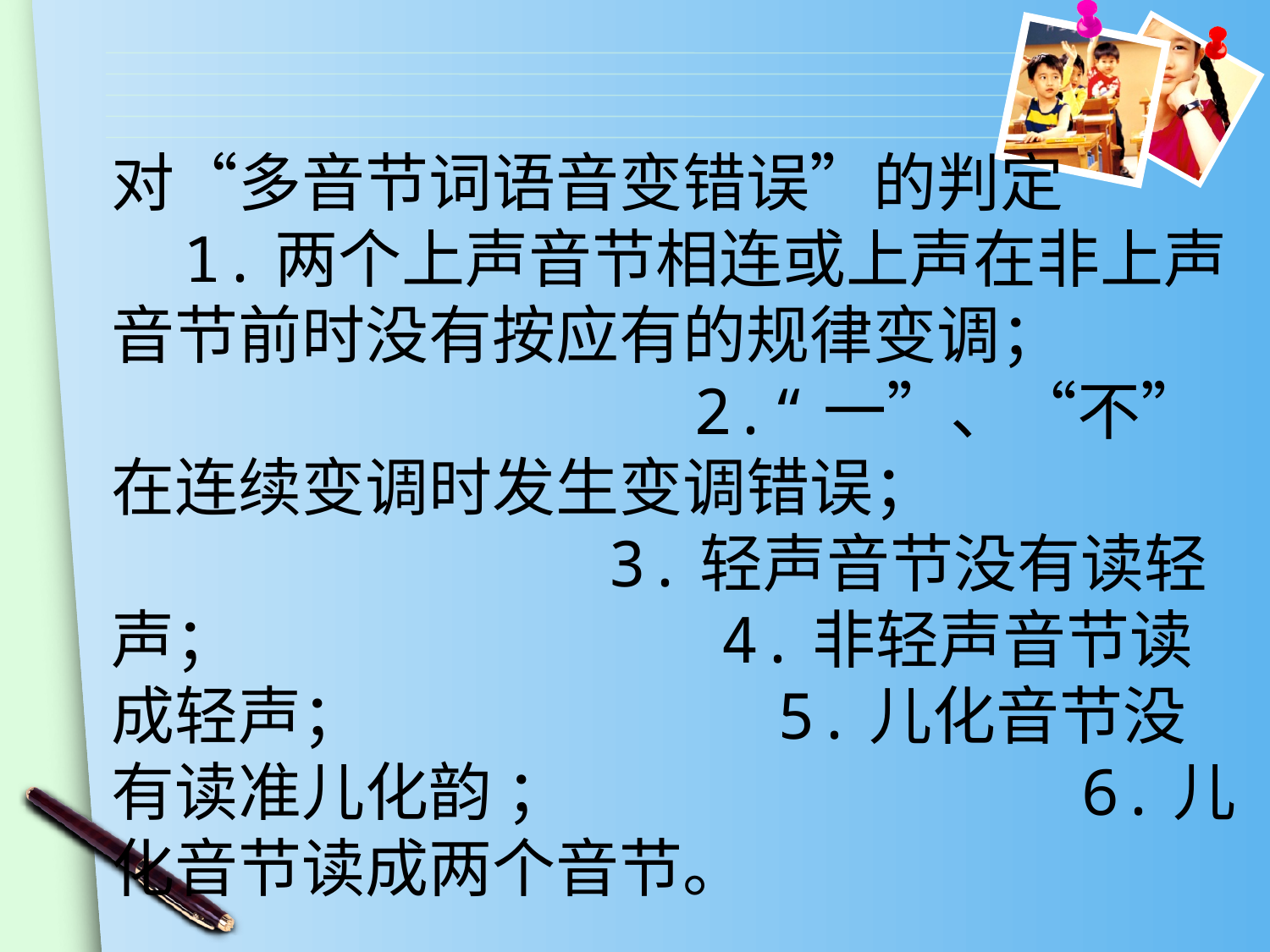

对“多音节词语音变错误”的判定                 1.两个上声音节相连或上声在非上声音节前时没有按应有的规律变调；                                                     2.“一”、“不”在连续变调时发生变调错误；                                                        3.轻声音节没有读轻声；                                 4.非轻声音节读成轻声；                            5.儿化音节没有读准儿化韵 ；                                   6.儿化音节读成两个音节。